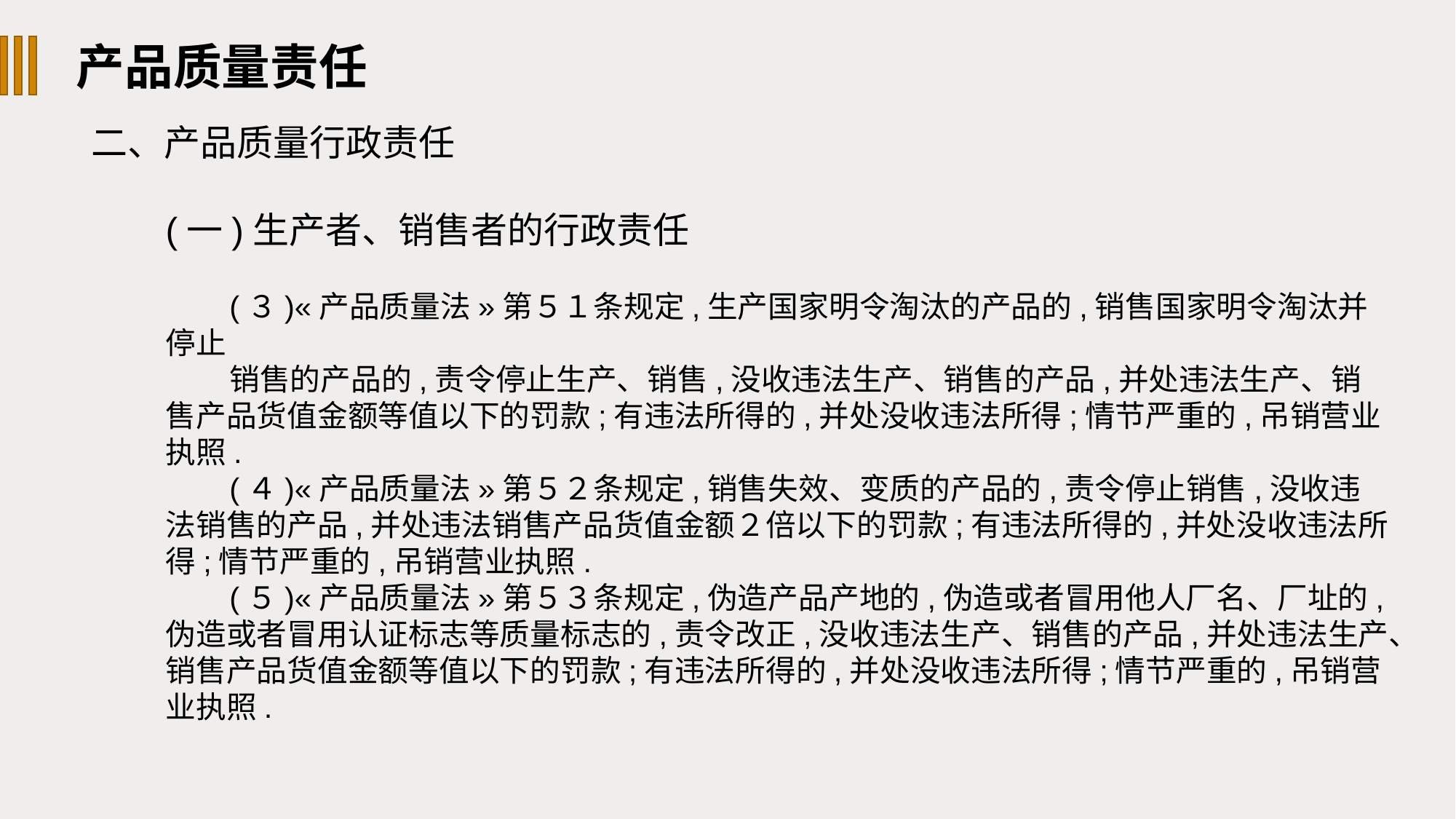

产品质量责任

二、产品质量行政责任

(一)生产者、销售者的行政责任

(３)«产品质量法»第５１条规定,生产国家明令淘汰的产品的,销售国家明令淘汰并停止
销售的产品的,责令停止生产、销售,没收违法生产、销售的产品,并处违法生产、销售产品货值金额等值以下的罚款;有违法所得的,并处没收违法所得;情节严重的,吊销营业执照.
(４)«产品质量法»第５２条规定,销售失效、变质的产品的,责令停止销售,没收违法销售的产品,并处违法销售产品货值金额２倍以下的罚款;有违法所得的,并处没收违法所得;情节严重的,吊销营业执照.
(５)«产品质量法»第５３条规定,伪造产品产地的,伪造或者冒用他人厂名、厂址的,伪造或者冒用认证标志等质量标志的,责令改正,没收违法生产、销售的产品,并处违法生产、销售产品货值金额等值以下的罚款;有违法所得的,并处没收违法所得;情节严重的,吊销营业执照.